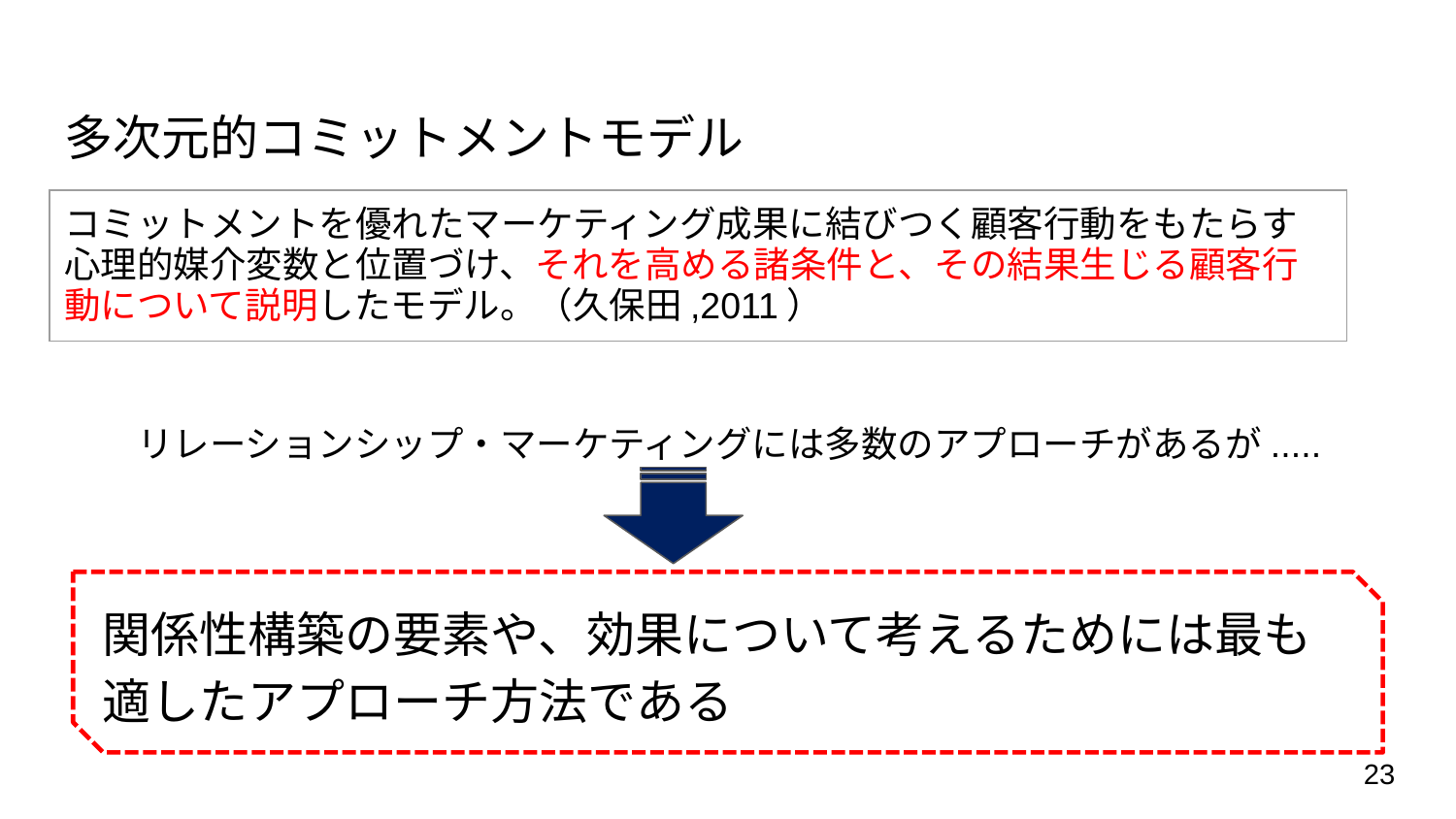

多次元的コミットメントモデル

　　リレーションシップ・マーケティングには多数のアプローチがあるが.....

| コミットメントを優れたマーケティング成果に結びつく顧客行動をもたらす心理的媒介変数と位置づけ、それを高める諸条件と、その結果生じる顧客行動について説明したモデル。（久保田,2011） |
| --- |

関係性構築の要素や、効果について考えるためには最も適したアプローチ方法である
23